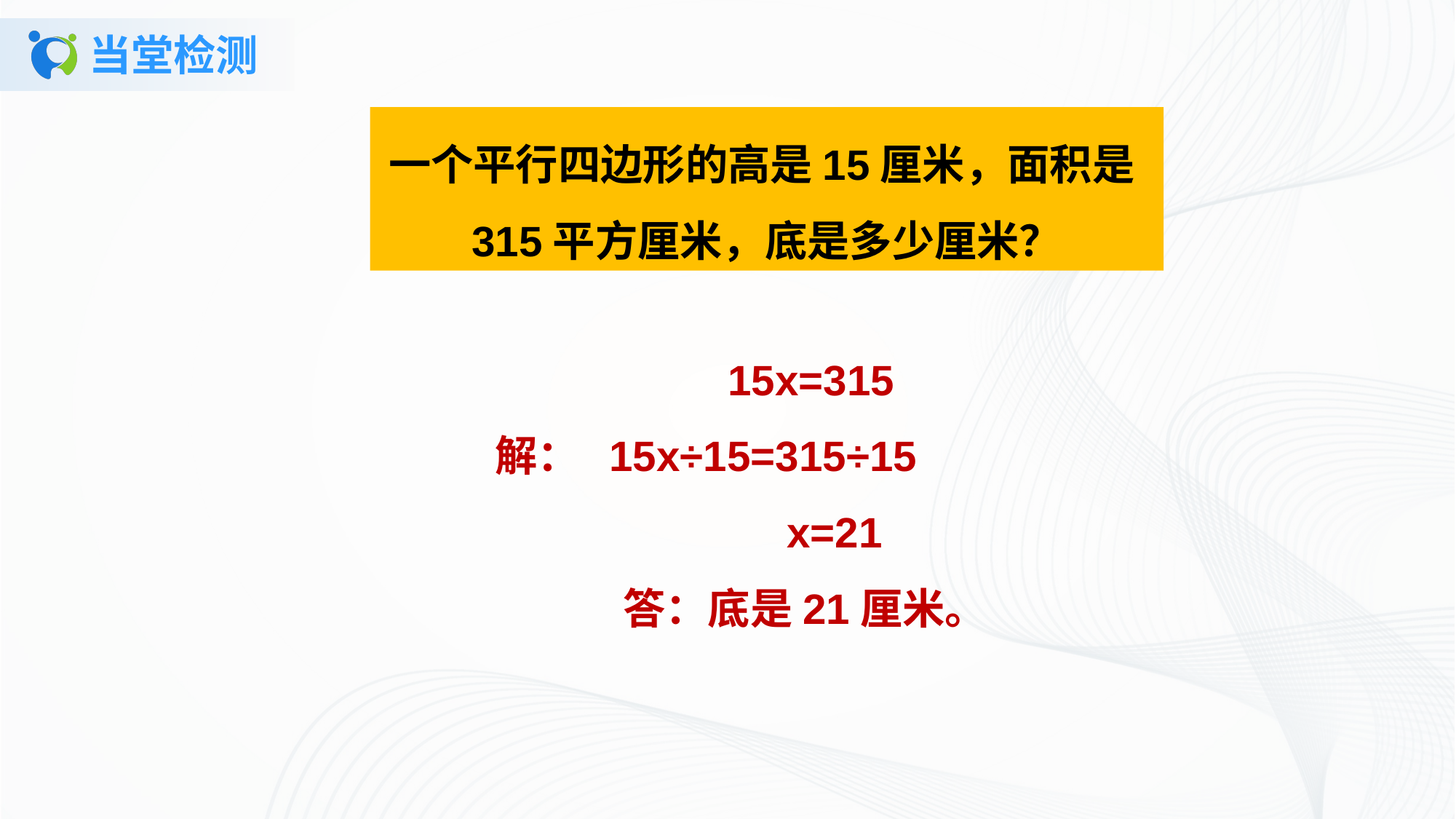

# 当堂检测
一个平行四边形的高是15厘米，面积是315平方厘米，底是多少厘米？
 15x=315
            解：  15x÷15=315÷15
     x=21
答：底是21厘米。